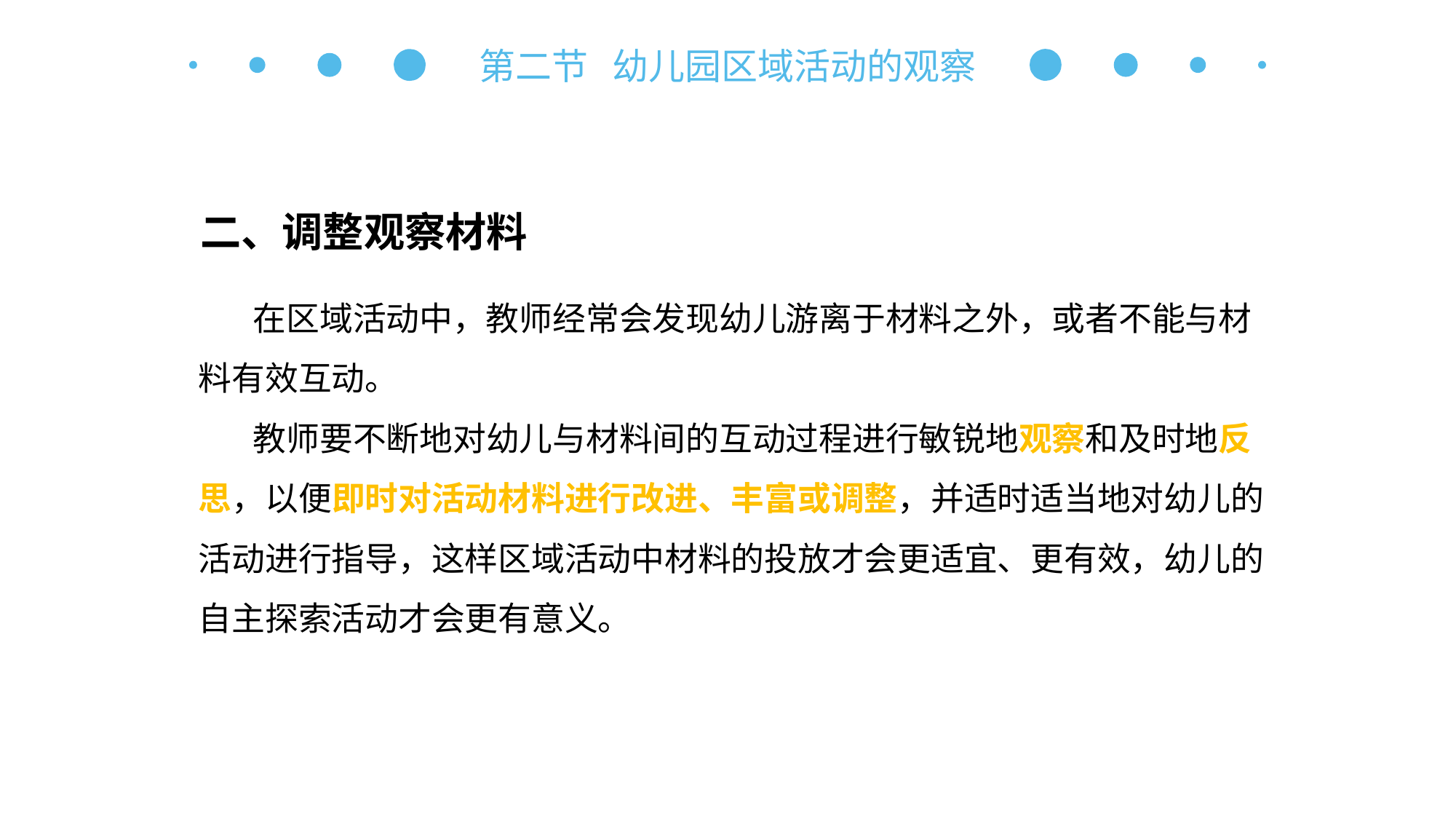

第二节   幼儿园区域活动的观察

二、调整观察材料
在区域活动中，教师经常会发现幼儿游离于材料之外，或者不能与材料有效互动。
教师要不断地对幼儿与材料间的互动过程进行敏锐地观察和及时地反思，以便即时对活动材料进行改进、丰富或调整，并适时适当地对幼儿的活动进行指导，这样区域活动中材料的投放才会更适宜、更有效，幼儿的自主探索活动才会更有意义。